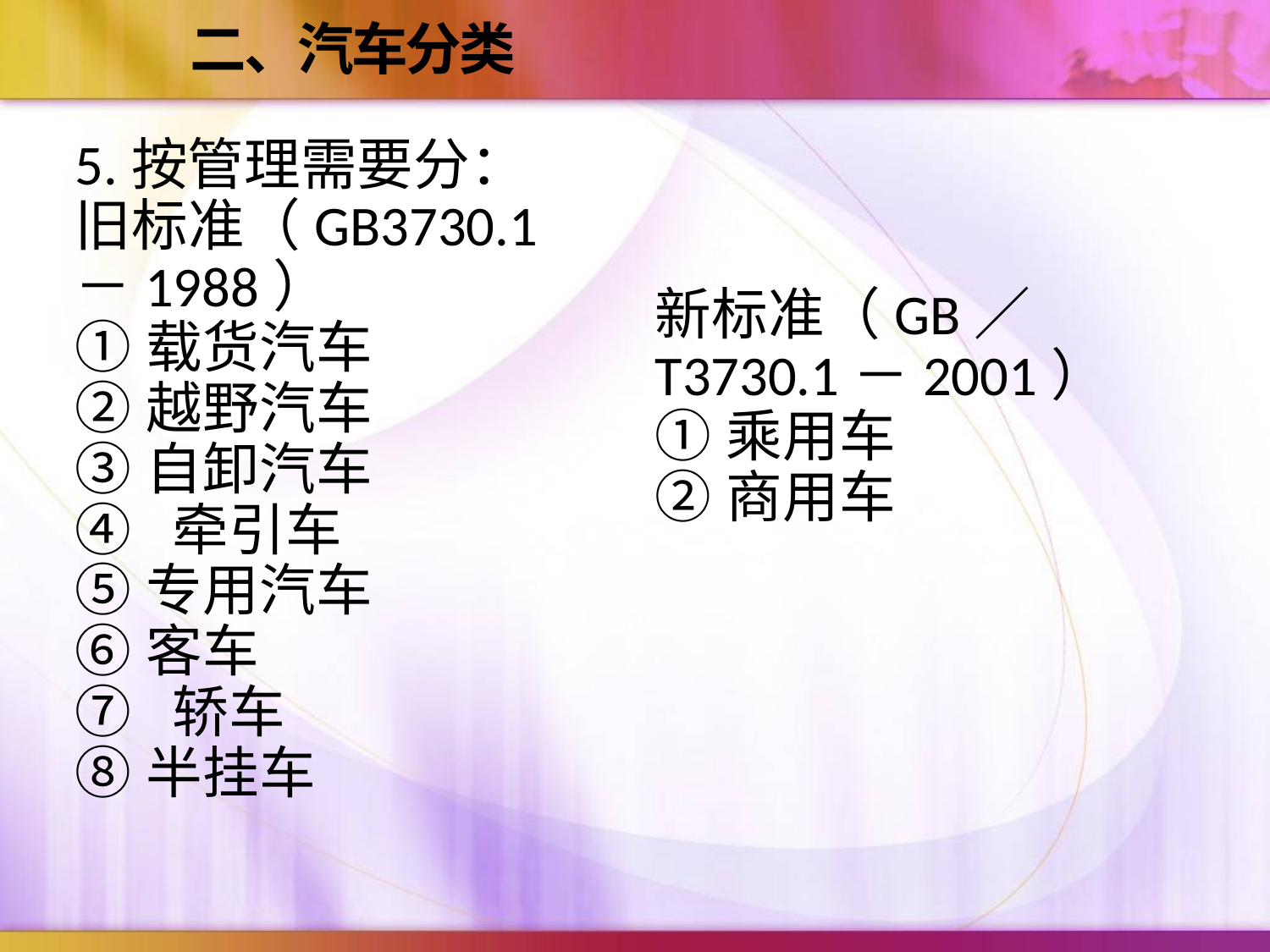

# 二、汽车分类
5.按管理需要分：
旧标准（GB3730.1－1988）
载货汽车
越野汽车
自卸汽车
 牵引车
专用汽车
客车
 轿车
半挂车

新标准（GB／T3730.1－2001）
乘用车
商用车